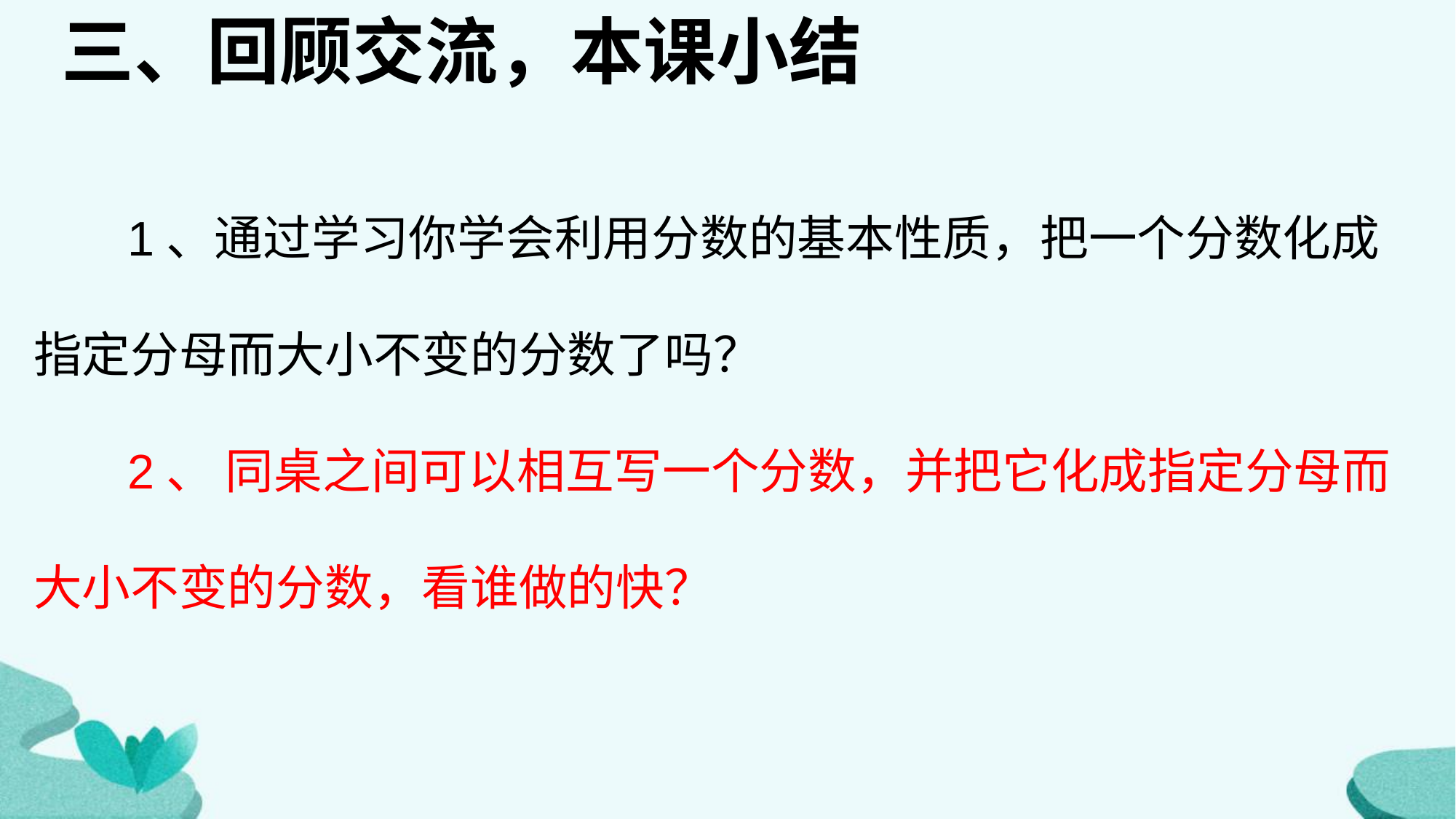

三、回顾交流，本课小结
       1、通过学习你学会利用分数的基本性质，把一个分数化成指定分母而大小不变的分数了吗？
       2、 同桌之间可以相互写一个分数，并把它化成指定分母而大小不变的分数，看谁做的快？